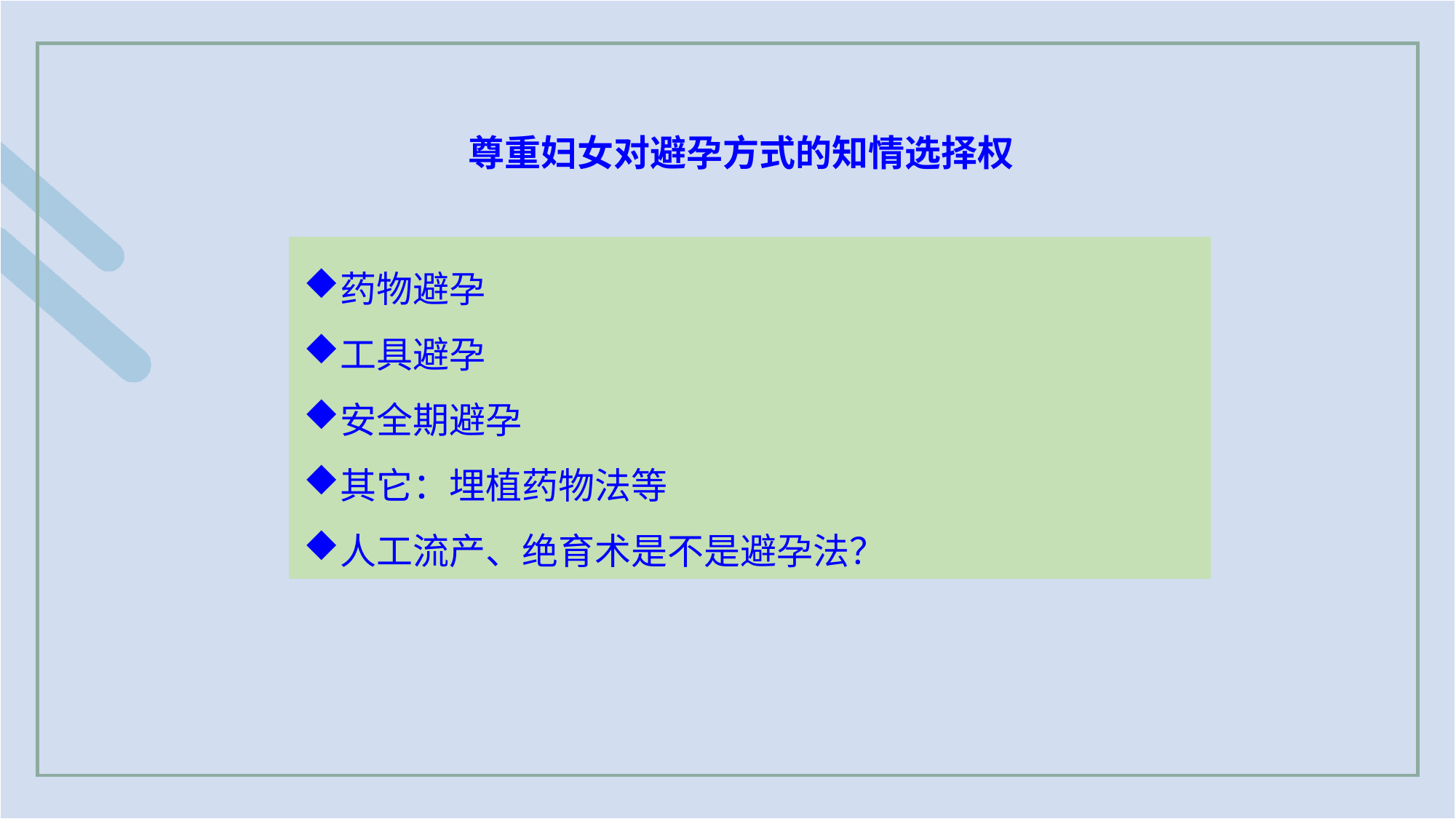

尊重妇女对避孕方式的知情选择权
药物避孕
工具避孕
安全期避孕
其它：埋植药物法等
人工流产、绝育术是不是避孕法？